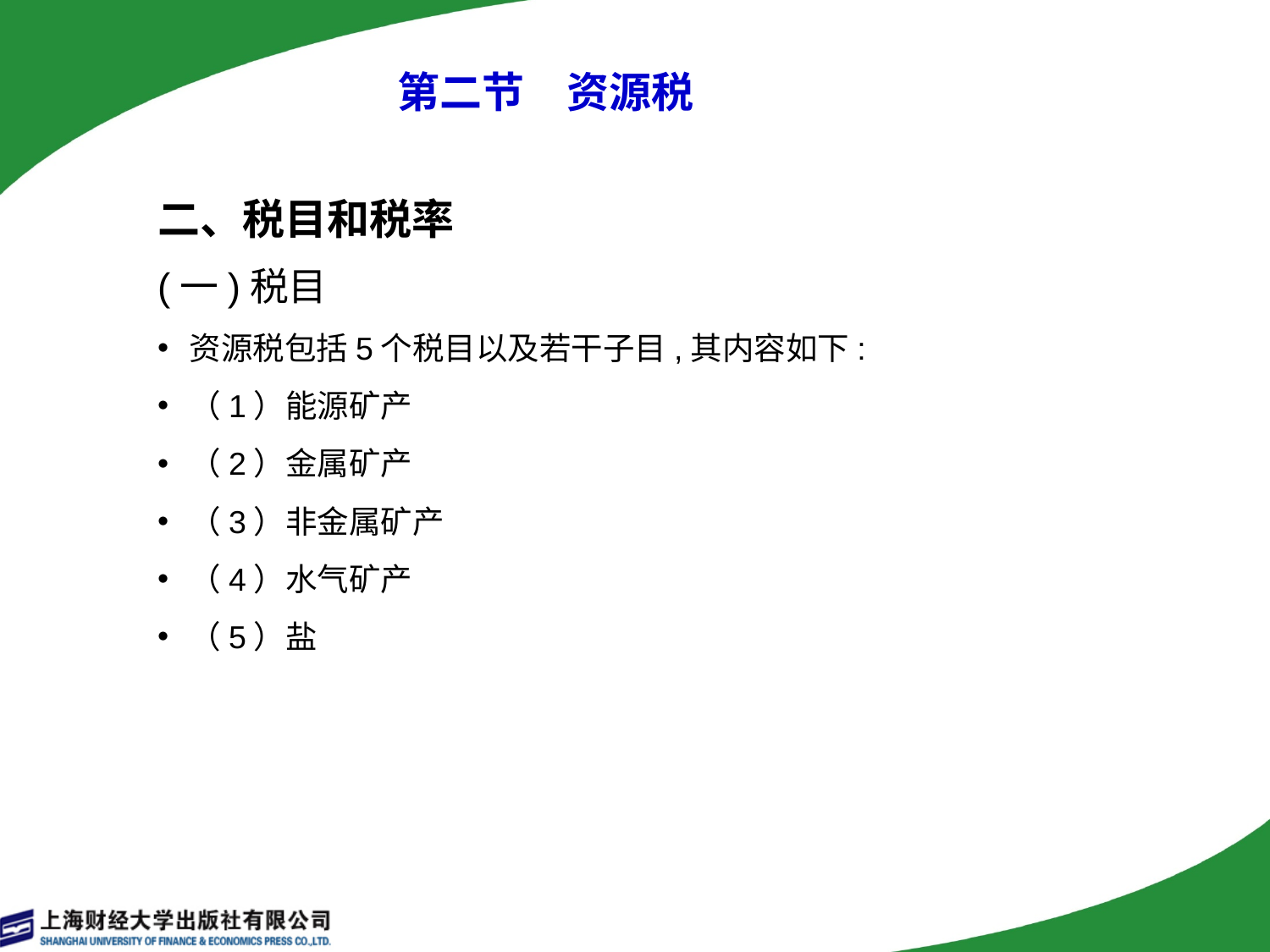

# 第二节　资源税
二、税目和税率
(一)税目
资源税包括5个税目以及若干子目,其内容如下:
（1）能源矿产
（2）金属矿产
（3）非金属矿产
（4）水气矿产
（5）盐